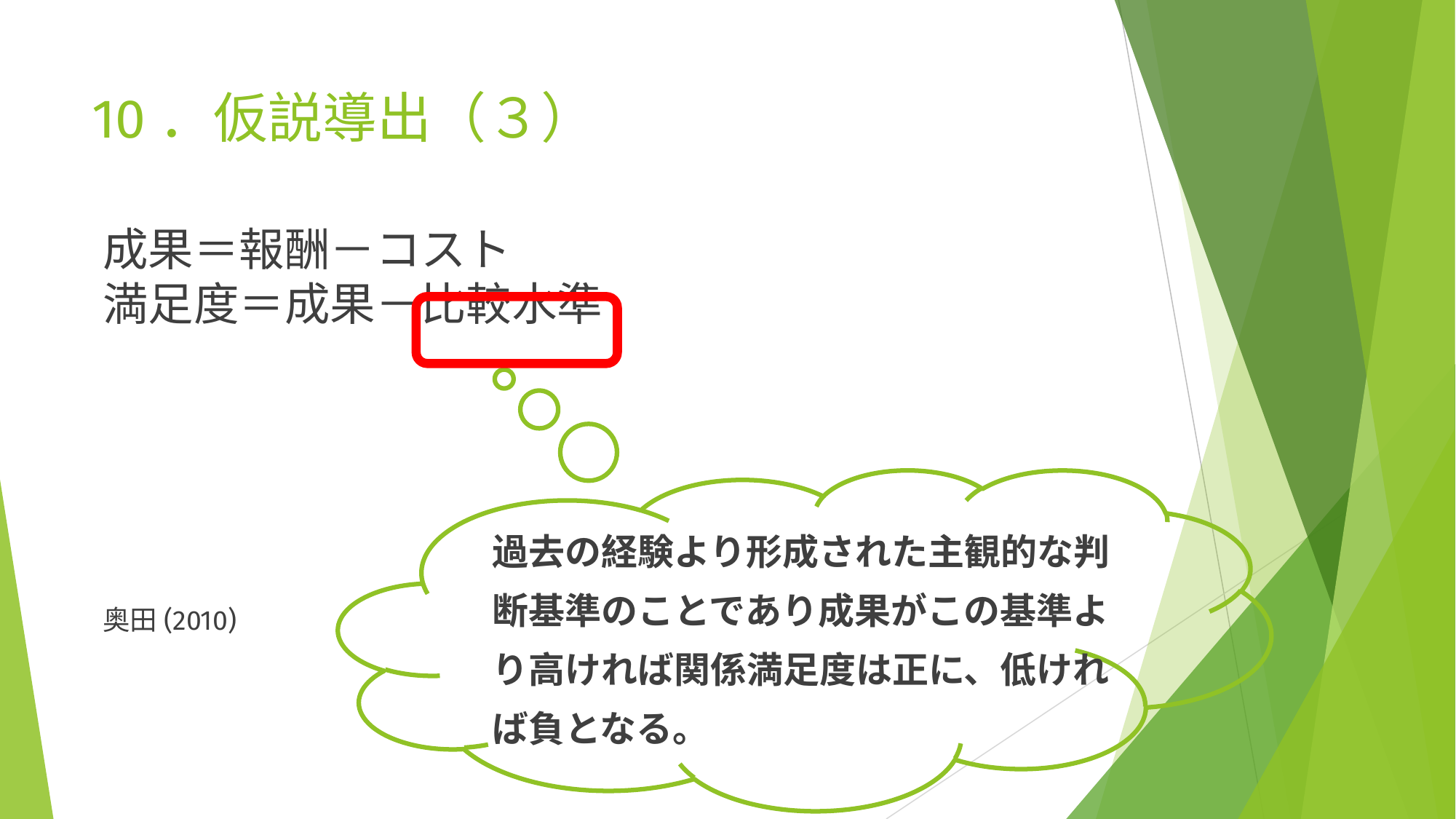

# 10．仮説導出（３）
成果＝報酬－コスト
満足度＝成果－比較水準

奥田(2010)

過去の経験より形成された主観的な判
断基準のことであり成果がこの基準よ
り高ければ関係満足度は正に、低けれ
ば負となる。